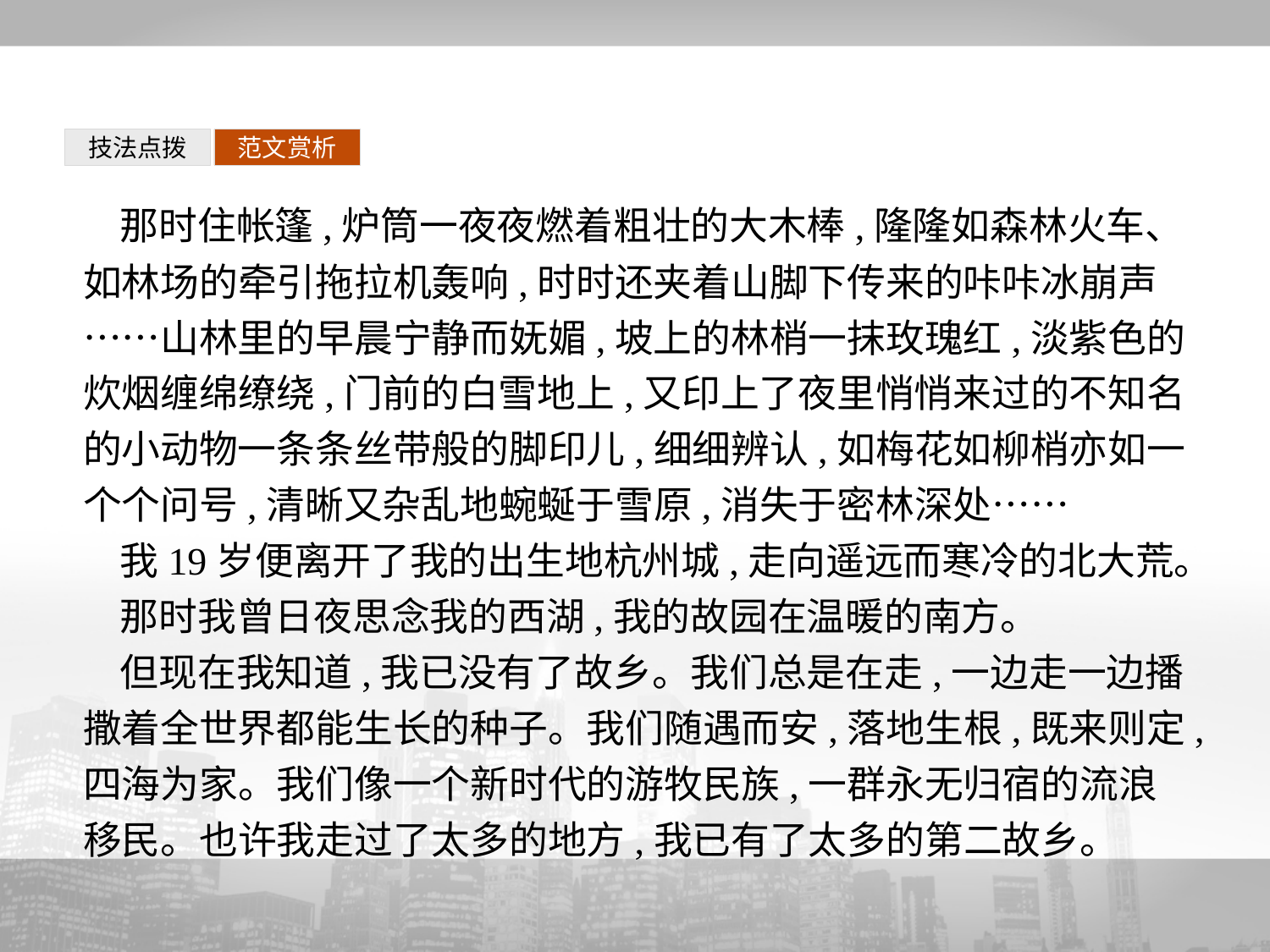

技法点拨
范文赏析
那时住帐篷,炉筒一夜夜燃着粗壮的大木棒,隆隆如森林火车、如林场的牵引拖拉机轰响,时时还夹着山脚下传来的咔咔冰崩声……山林里的早晨宁静而妩媚,坡上的林梢一抹玫瑰红,淡紫色的炊烟缠绵缭绕,门前的白雪地上,又印上了夜里悄悄来过的不知名的小动物一条条丝带般的脚印儿,细细辨认,如梅花如柳梢亦如一个个问号,清晰又杂乱地蜿蜒于雪原,消失于密林深处……
我19岁便离开了我的出生地杭州城,走向遥远而寒冷的北大荒。
那时我曾日夜思念我的西湖,我的故园在温暖的南方。
但现在我知道,我已没有了故乡。我们总是在走,一边走一边播撒着全世界都能生长的种子。我们随遇而安,落地生根,既来则定,四海为家。我们像一个新时代的游牧民族,一群永无归宿的流浪移民。也许我走过了太多的地方,我已有了太多的第二故乡。